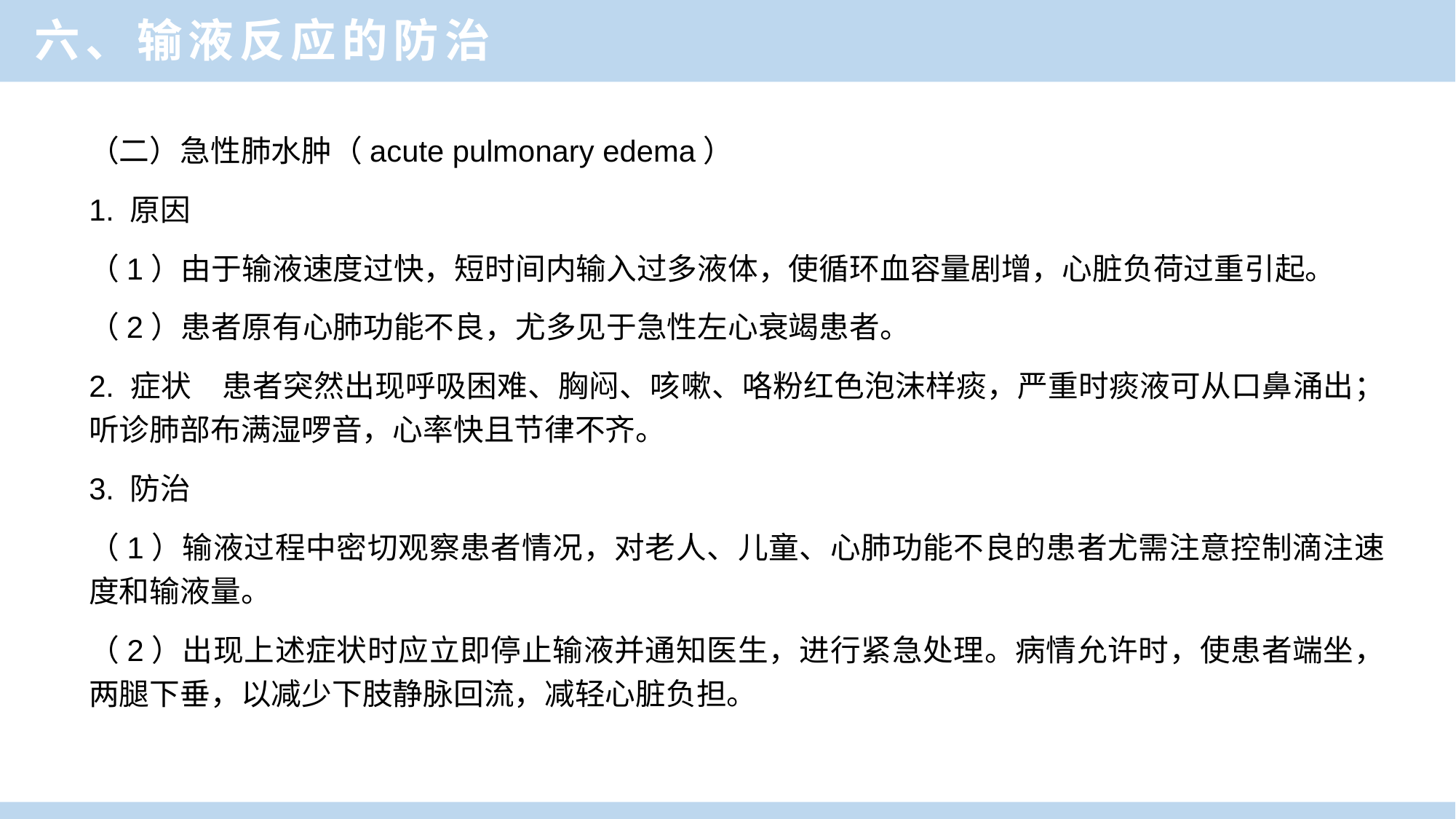

六、输液反应的防治
（二）急性肺水肿（acute pulmonary edema）
1. 原因
（1）由于输液速度过快，短时间内输入过多液体，使循环血容量剧增，心脏负荷过重引起。
（2）患者原有心肺功能不良，尤多见于急性左心衰竭患者。
2. 症状　患者突然出现呼吸困难、胸闷、咳嗽、咯粉红色泡沫样痰，严重时痰液可从口鼻涌出；听诊肺部布满湿啰音，心率快且节律不齐。
3. 防治
（1）输液过程中密切观察患者情况，对老人、儿童、心肺功能不良的患者尤需注意控制滴注速度和输液量。
（2）出现上述症状时应立即停止输液并通知医生，进行紧急处理。病情允许时，使患者端坐，两腿下垂，以减少下肢静脉回流，减轻心脏负担。